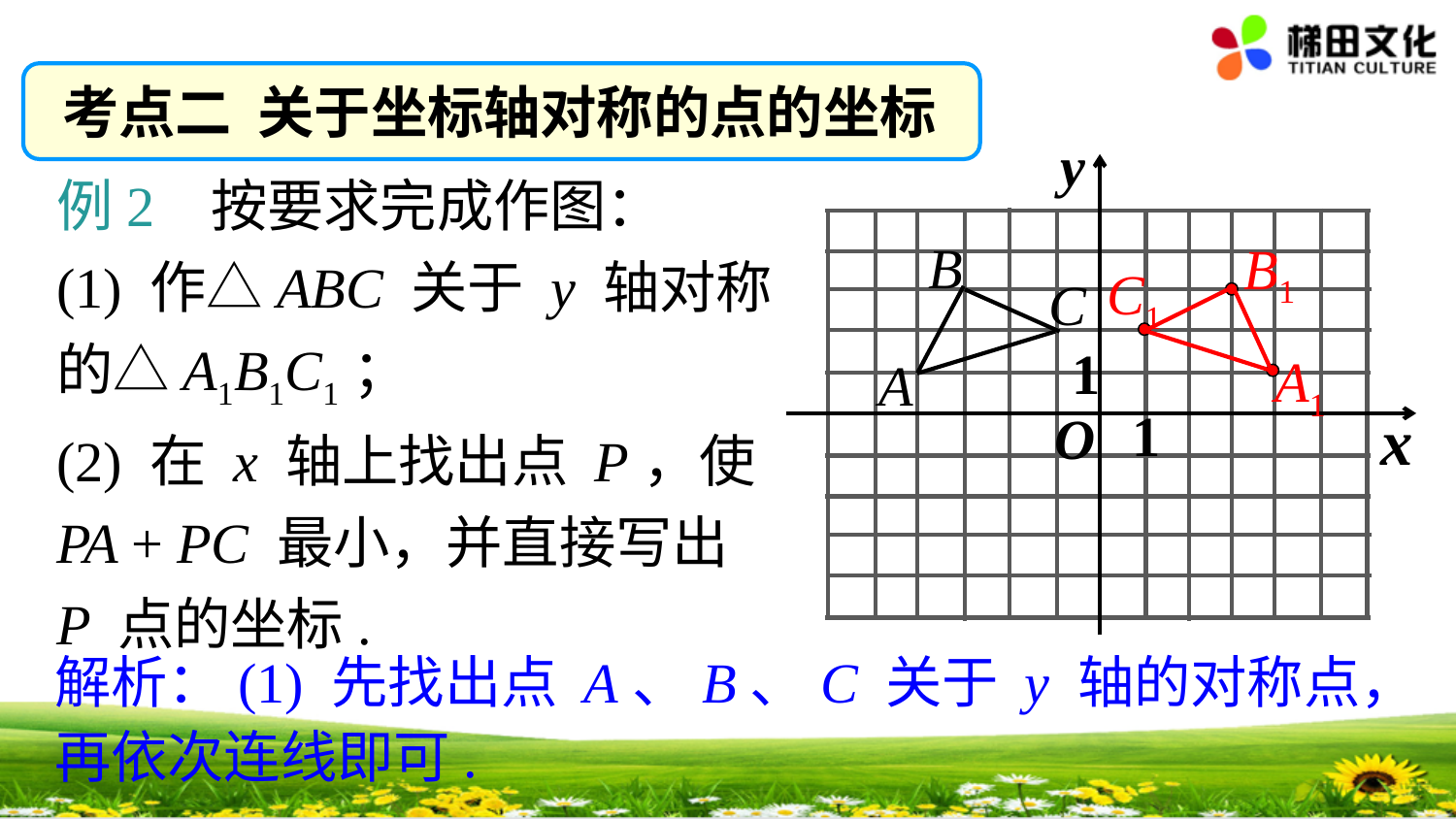

考点二  关于坐标轴对称的点的坐标
y
x
O
B
C
A
1
1
例2   按要求完成作图：
(1) 作△ABC 关于 y 轴对称的△A1B1C1；
(2) 在 x 轴上找出点 P，使 PA + PC 最小，并直接写出  P 点的坐标.
B1
C1

A1

解析：(1) 先找出点 A、B、C 关于 y 轴的对称点，再依次连线即可.